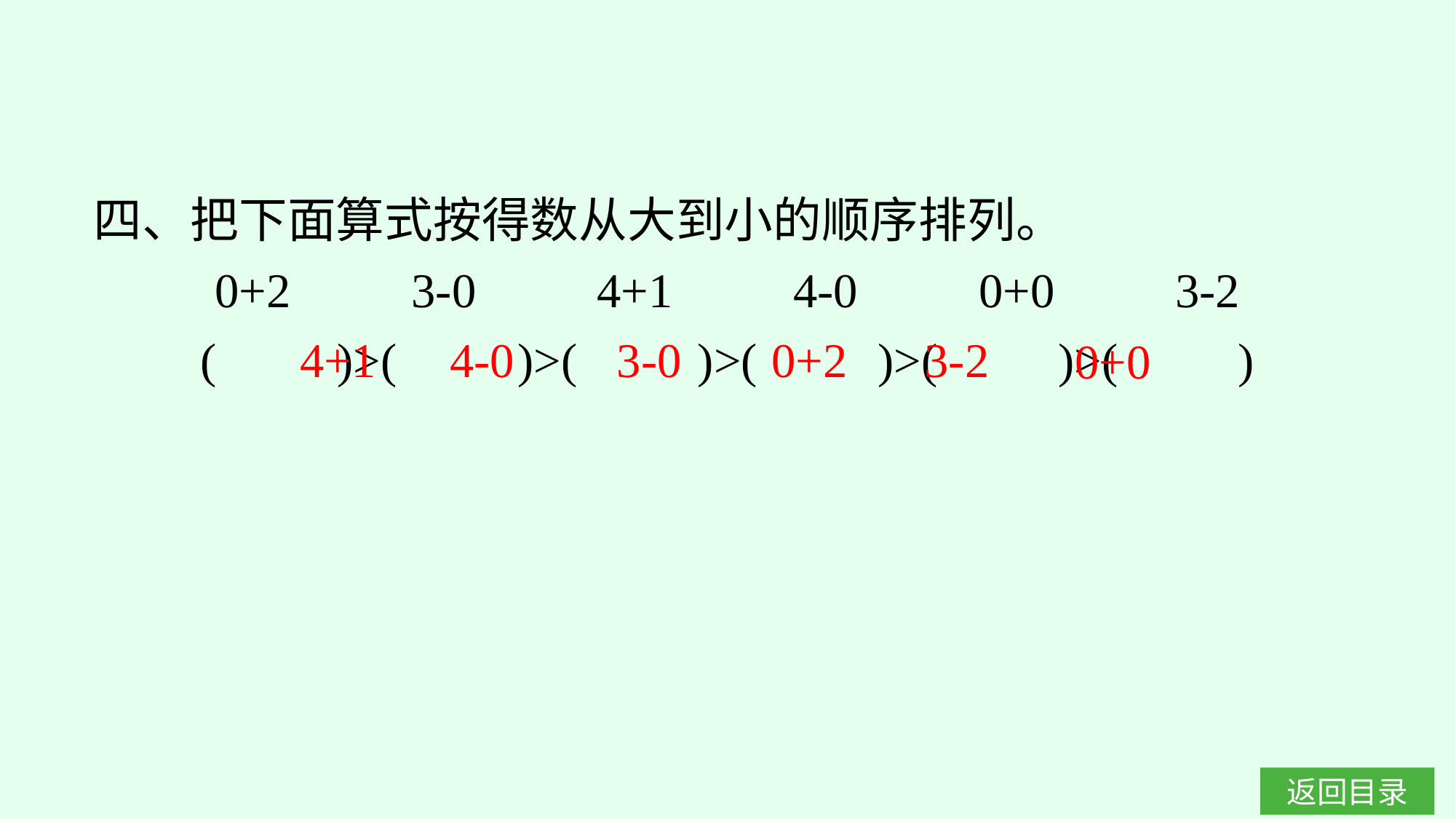

四、把下面算式按得数从大到小的顺序排列。
0+2　　3-0　　4+1　　4-0　　0+0　　3-2
(　　)>(　　)>(　　)>(　　)>(　　)>(　　)
4+1
4-0
3-0
0+2
3-2
0+0